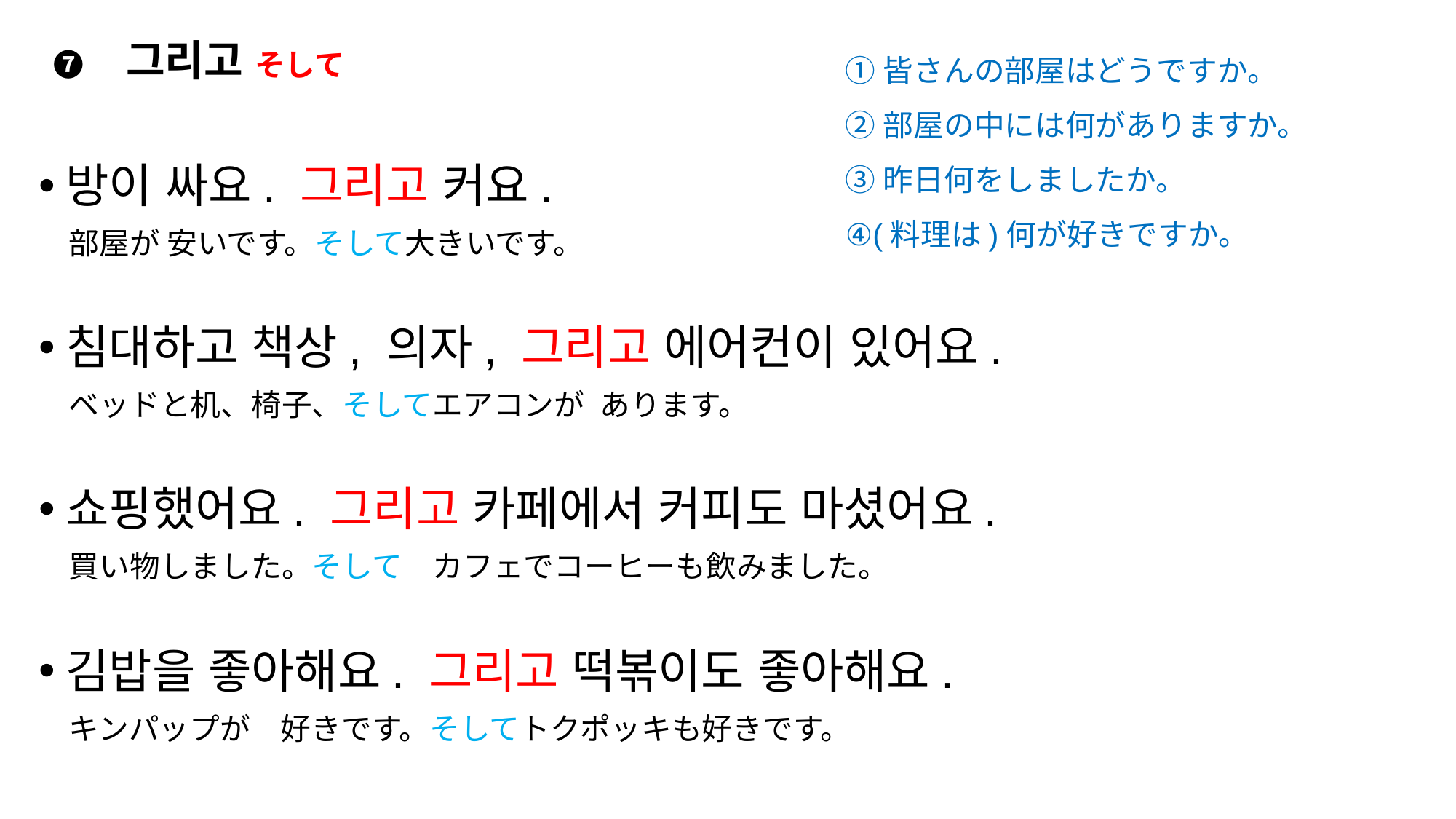

# ❼　그리고 そして
①皆さんの部屋はどうですか。
②部屋の中には何がありますか。
③昨日何をしましたか。
④(料理は)何が好きですか。

방이 싸요. 그리고 커요.
　部屋が 安いです。そして大きいです。

침대하고 책상, 의자, 그리고 에어컨이 있어요.
　ベッドと机、椅子、そしてエアコンが  あります。

쇼핑했어요. 그리고 카페에서 커피도 마셨어요.
　買い物しました。そして　カフェでコーヒーも飲みました。

김밥을 좋아해요. 그리고 떡볶이도 좋아해요.
　キンパップが　好きです。そしてトクポッキも好きです。